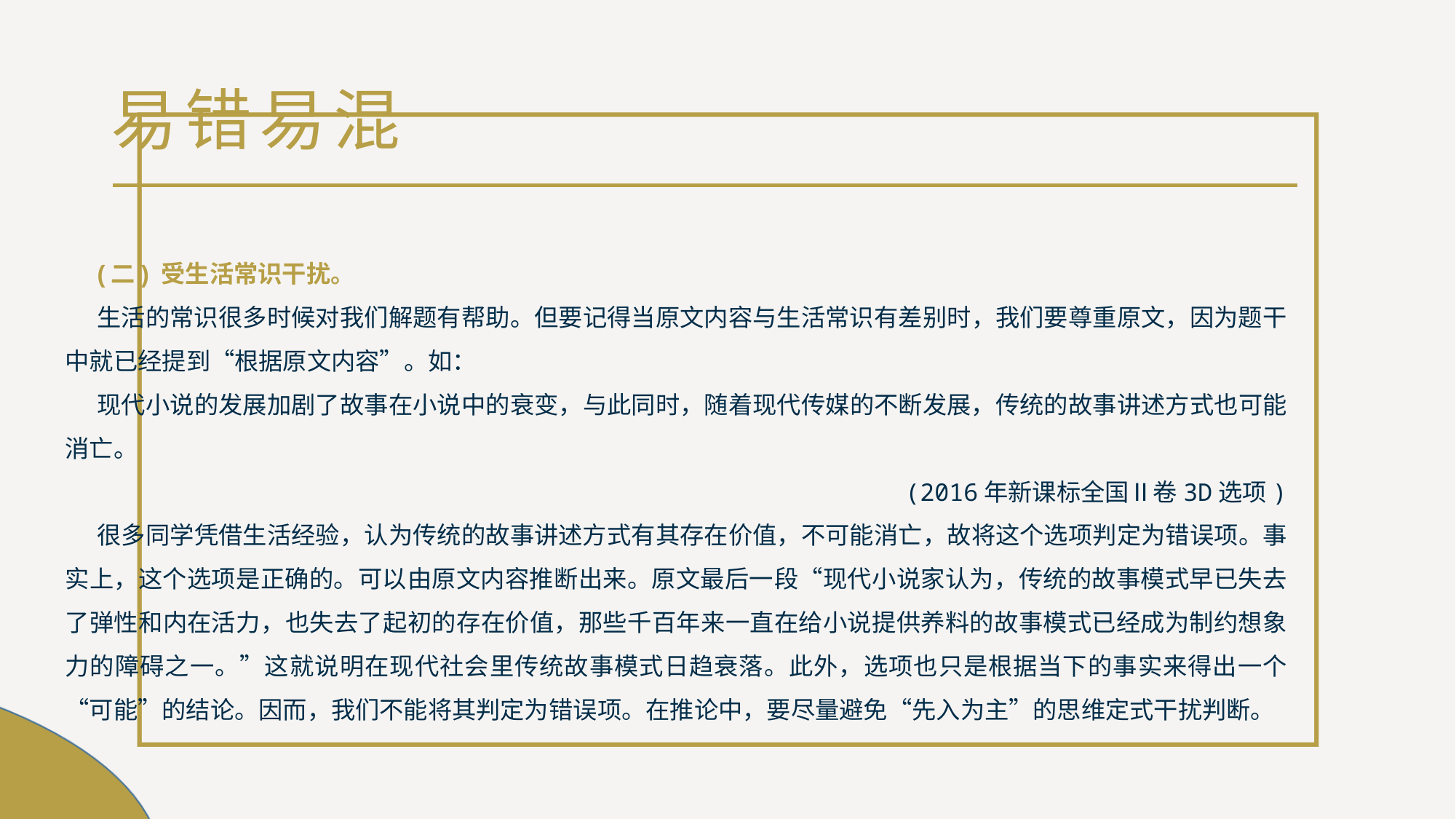

# 易错易混
(二) 受生活常识干扰。
生活的常识很多时候对我们解题有帮助。但要记得当原文内容与生活常识有差别时，我们要尊重原文，因为题干中就已经提到“根据原文内容”。如：
现代小说的发展加剧了故事在小说中的衰变，与此同时，随着现代传媒的不断发展，传统的故事讲述方式也可能消亡。
(2016年新课标全国Ⅱ卷3D选项)
很多同学凭借生活经验，认为传统的故事讲述方式有其存在价值，不可能消亡，故将这个选项判定为错误项。事实上，这个选项是正确的。可以由原文内容推断出来。原文最后一段“现代小说家认为，传统的故事模式早已失去了弹性和内在活力，也失去了起初的存在价值，那些千百年来一直在给小说提供养料的故事模式已经成为制约想象力的障碍之一。”这就说明在现代社会里传统故事模式日趋衰落。此外，选项也只是根据当下的事实来得出一个“可能”的结论。因而，我们不能将其判定为错误项。在推论中，要尽量避免“先入为主”的思维定式干扰判断。